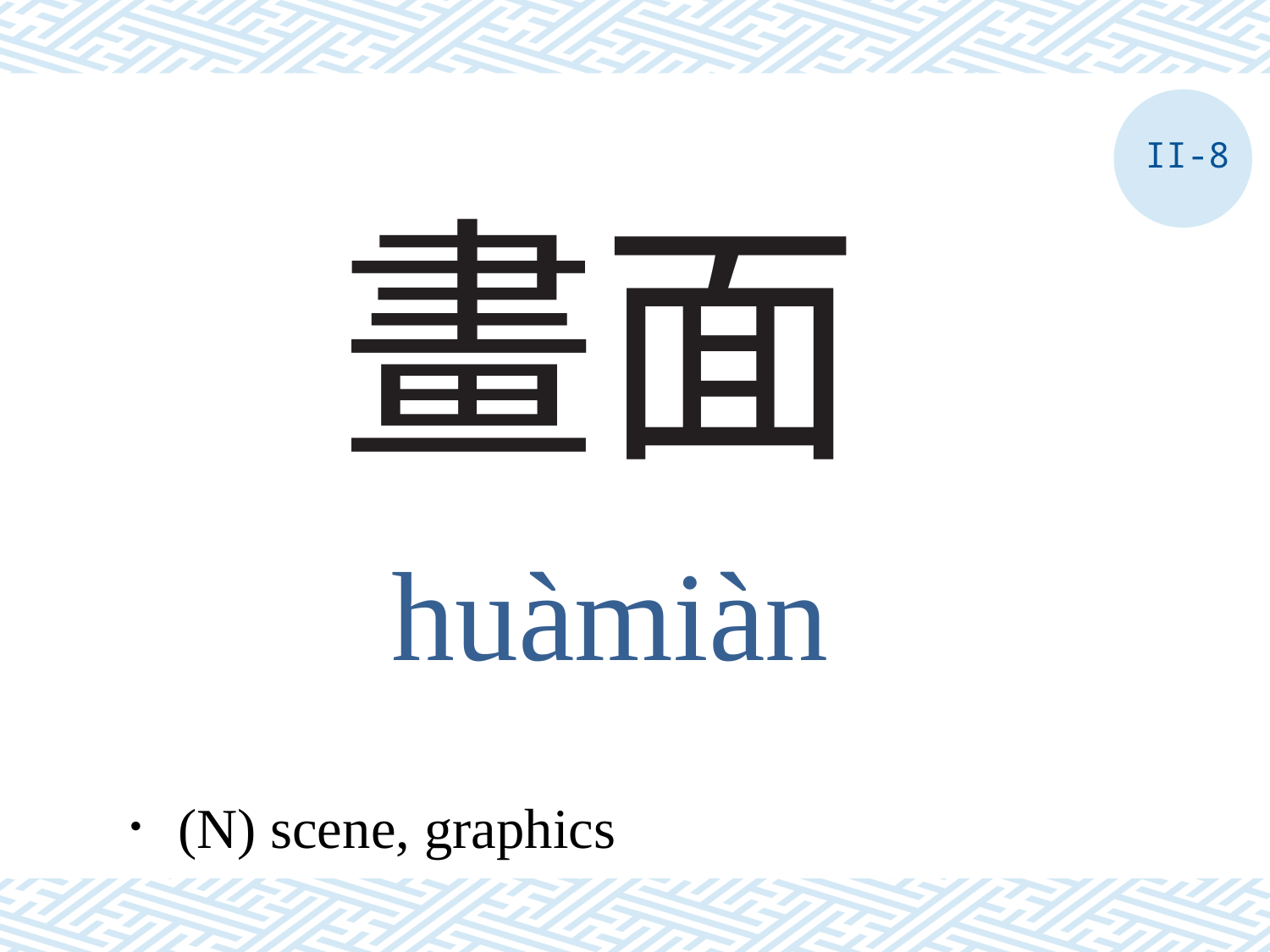

II-8

# 畫面
huàmiàn
．(N) scene, graphics